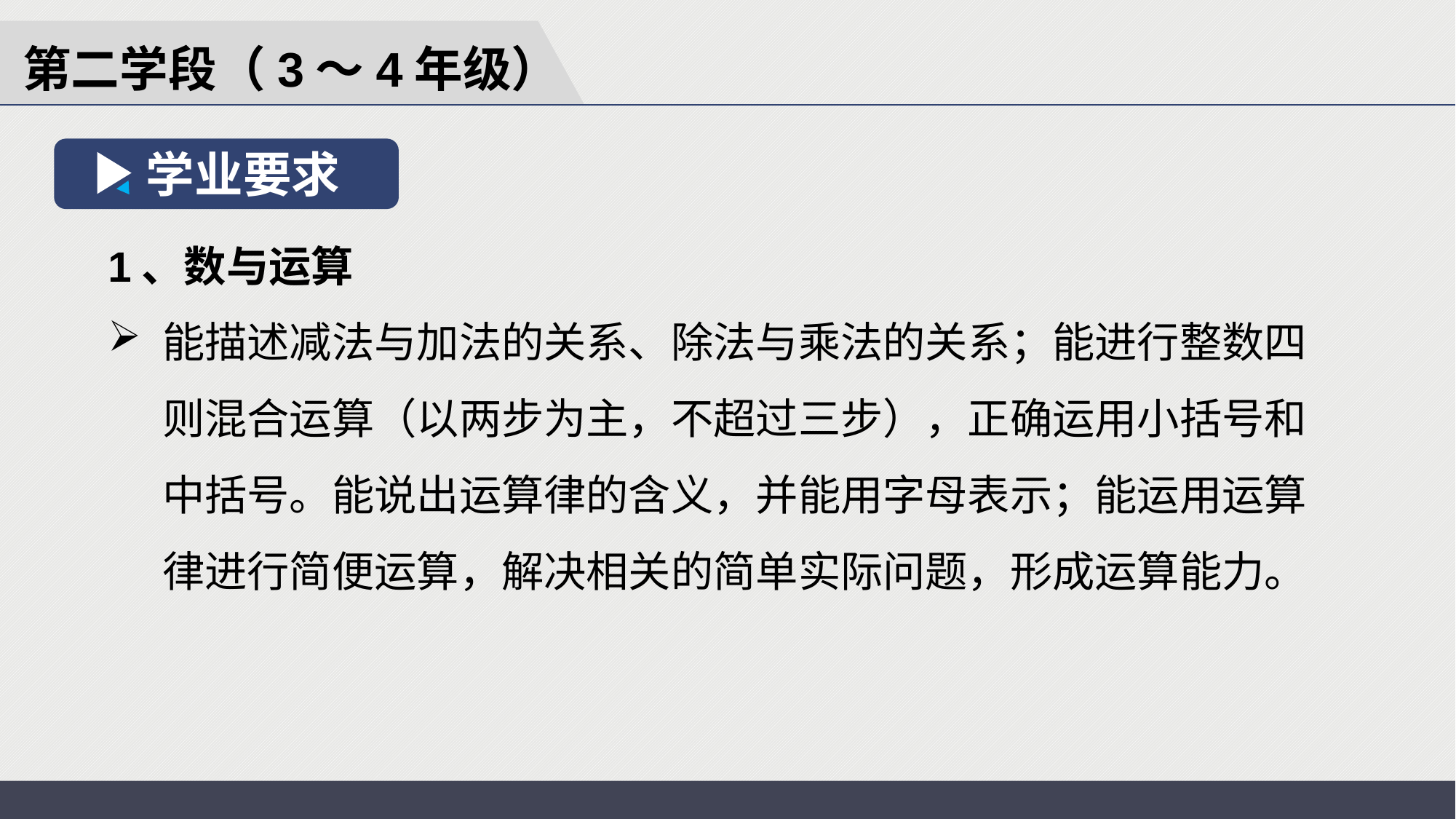

第二学段（3～4年级）
学业要求

1、数与运算
能描述减法与加法的关系、除法与乘法的关系；能进行整数四则混合运算（以两步为主，不超过三步），正确运用小括号和中括号。能说出运算律的含义，并能用字母表示；能运用运算律进行简便运算，解决相关的简单实际问题，形成运算能力。